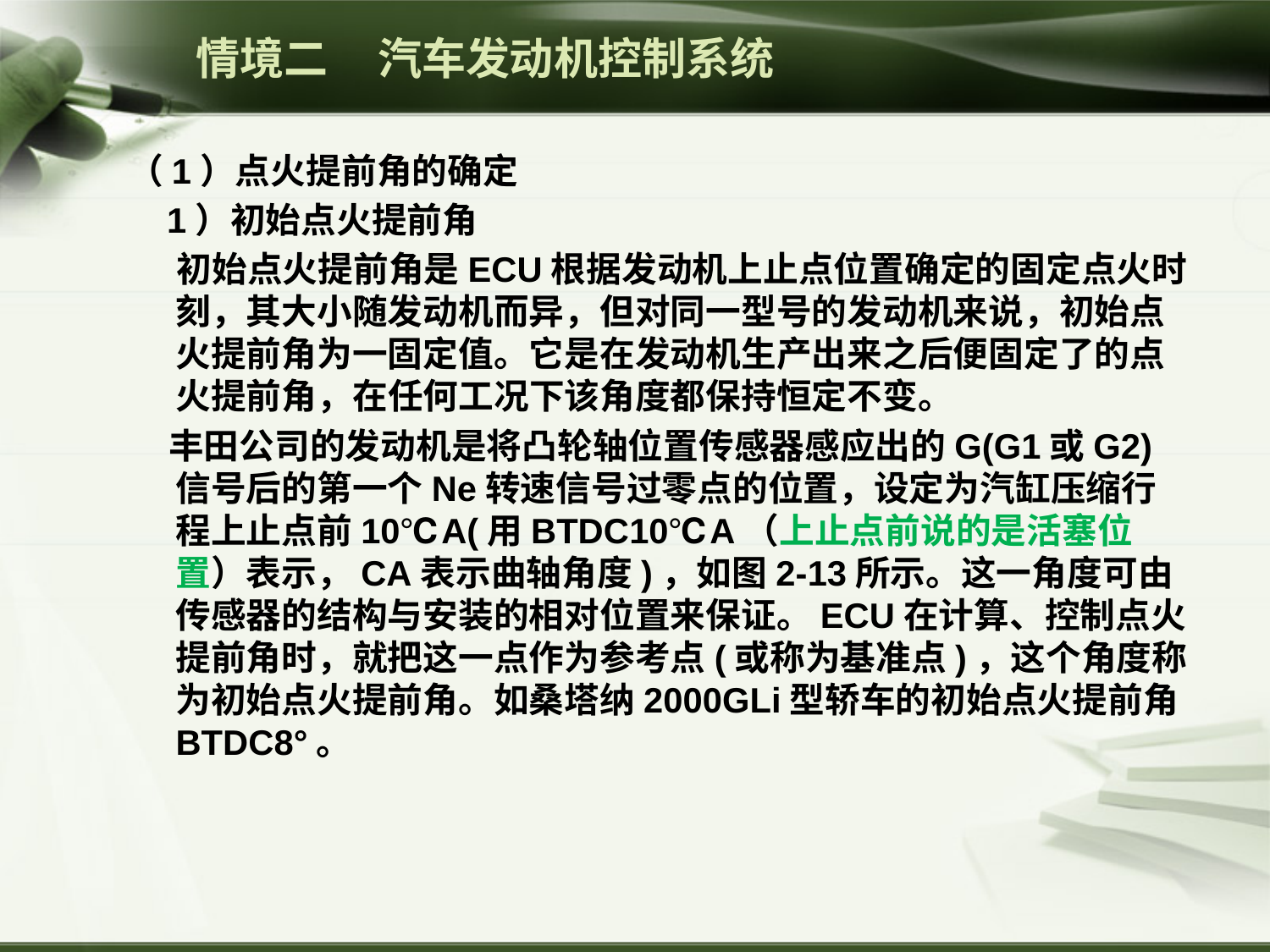

情境二     汽车发动机控制系统
（1）点火提前角的确定
    1）初始点火提前角
     初始点火提前角是ECU根据发动机上止点位置确定的固定点火时刻，其大小随发动机而异，但对同一型号的发动机来说，初始点火提前角为一固定值。它是在发动机生产出来之后便固定了的点火提前角，在任何工况下该角度都保持恒定不变。
    丰田公司的发动机是将凸轮轴位置传感器感应出的G(G1或G2)信号后的第一个Ne转速信号过零点的位置，设定为汽缸压缩行程上止点前10℃A(用BTDC10℃A（上止点前说的是活塞位置）表示，CA表示曲轴角度)，如图2-13所示。这一角度可由传感器的结构与安装的相对位置来保证。ECU在计算、控制点火提前角时，就把这一点作为参考点(或称为基准点)，这个角度称为初始点火提前角。如桑塔纳2000GLi型轿车的初始点火提前角BTDC8°。